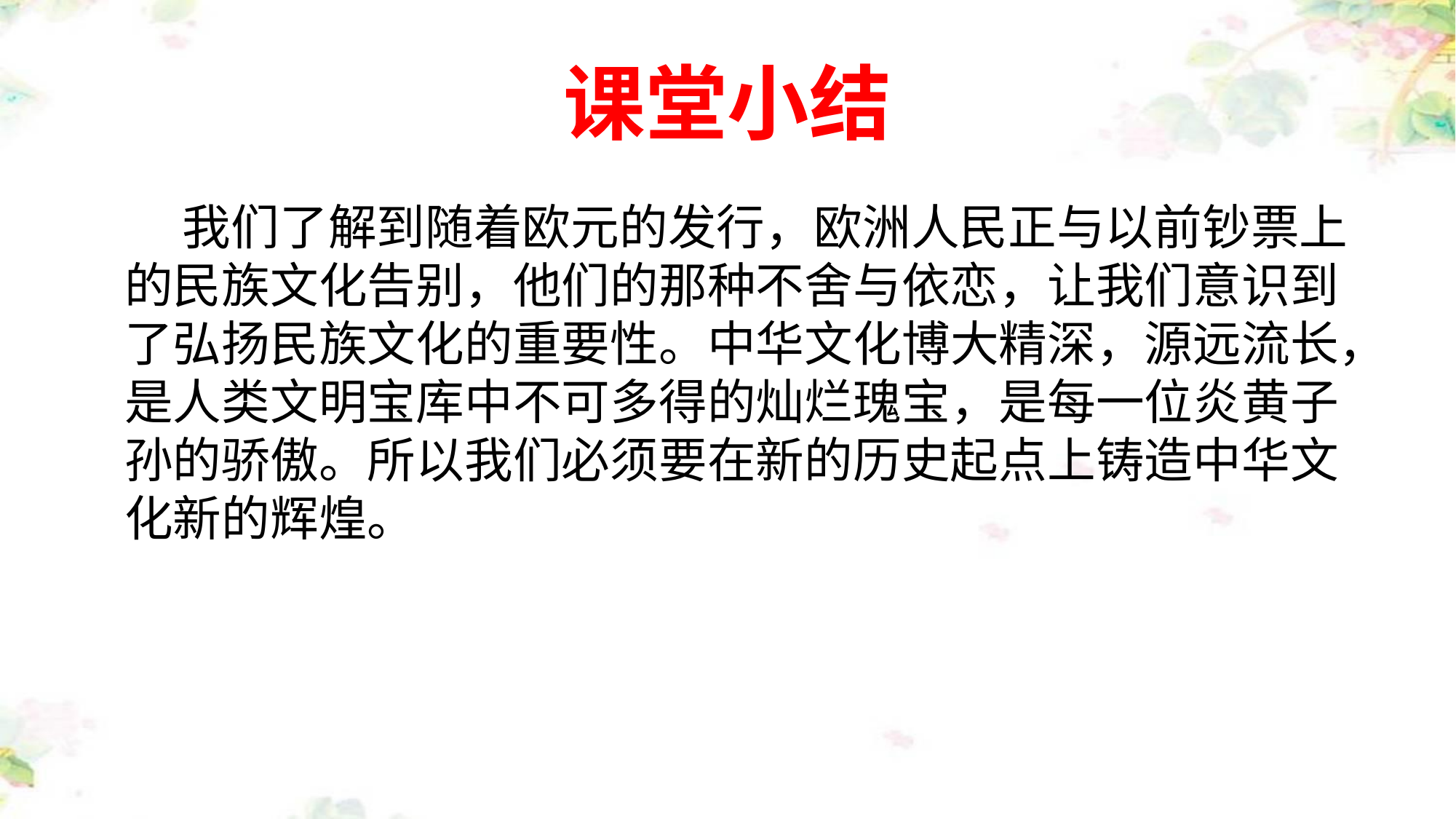

# 课堂小结
        我们了解到随着欧元的发行，欧洲人民正与以前钞票上的民族文化告别，他们的那种不舍与依恋，让我们意识到了弘扬民族文化的重要性。中华文化博大精深，源远流长，是人类文明宝库中不可多得的灿烂瑰宝，是每一位炎黄子孙的骄傲。所以我们必须要在新的历史起点上铸造中华文化新的辉煌。